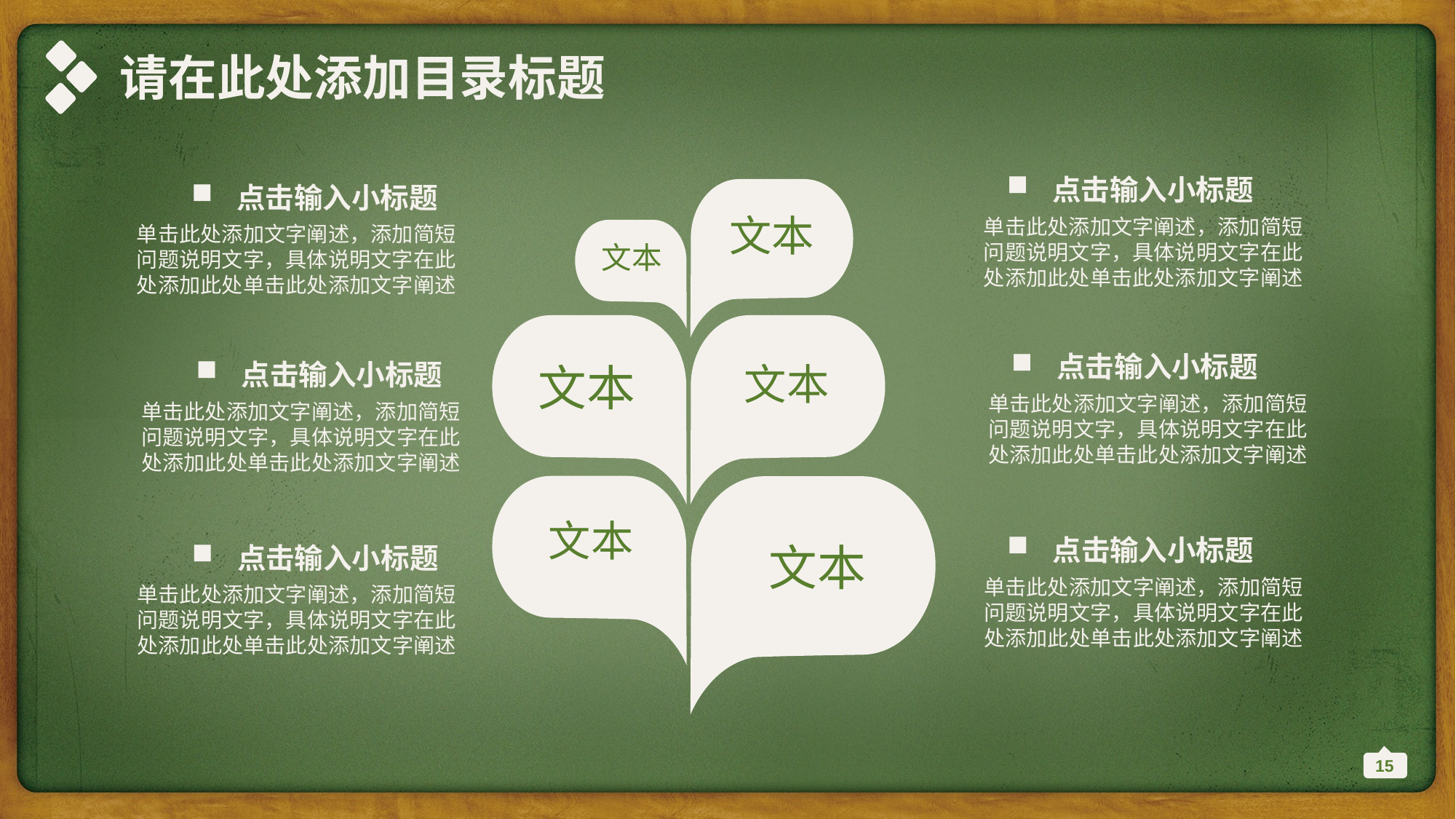

请在此处添加目录标题

点击输入小标题
点击输入小标题

文本
单击此处添加文字阐述，添加简短问题说明文字，具体说明文字在此处添加此处单击此处添加文字阐述

单击此处添加文字阐述，添加简短问题说明文字，具体说明文字在此处添加此处单击此处添加文字阐述
文本

点击输入小标题
点击输入小标题
文本
文本
单击此处添加文字阐述，添加简短问题说明文字，具体说明文字在此处添加此处单击此处添加文字阐述
单击此处添加文字阐述，添加简短问题说明文字，具体说明文字在此处添加此处单击此处添加文字阐述

文本
点击输入小标题
文本
点击输入小标题
单击此处添加文字阐述，添加简短问题说明文字，具体说明文字在此处添加此处单击此处添加文字阐述
单击此处添加文字阐述，添加简短问题说明文字，具体说明文字在此处添加此处单击此处添加文字阐述